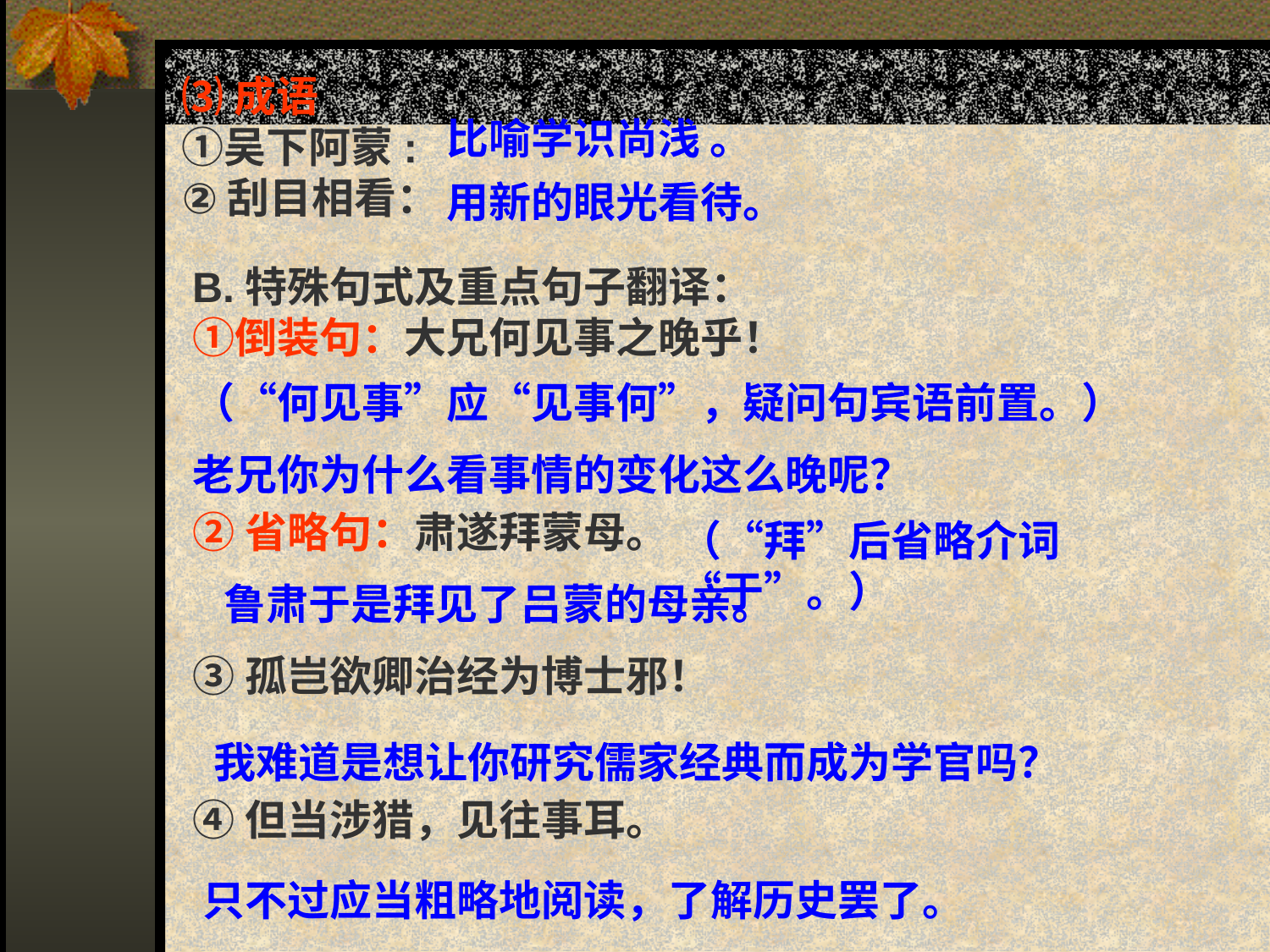

⑶成语
①吴下阿蒙:
②刮目相看：
比喻学识尚浅 。
用新的眼光看待。
B.特殊句式及重点句子翻译：
①倒装句：大兄何见事之晚乎！

②省略句：肃遂拜蒙母。

③孤岂欲卿治经为博士邪！

④但当涉猎，见往事耳。
（“何见事”应“见事何”，疑问句宾语前置。）
老兄你为什么看事情的变化这么晚呢？
（“拜”后省略介词“于”。）
鲁肃于是拜见了吕蒙的母亲。
我难道是想让你研究儒家经典而成为学官吗？
只不过应当粗略地阅读，了解历史罢了。